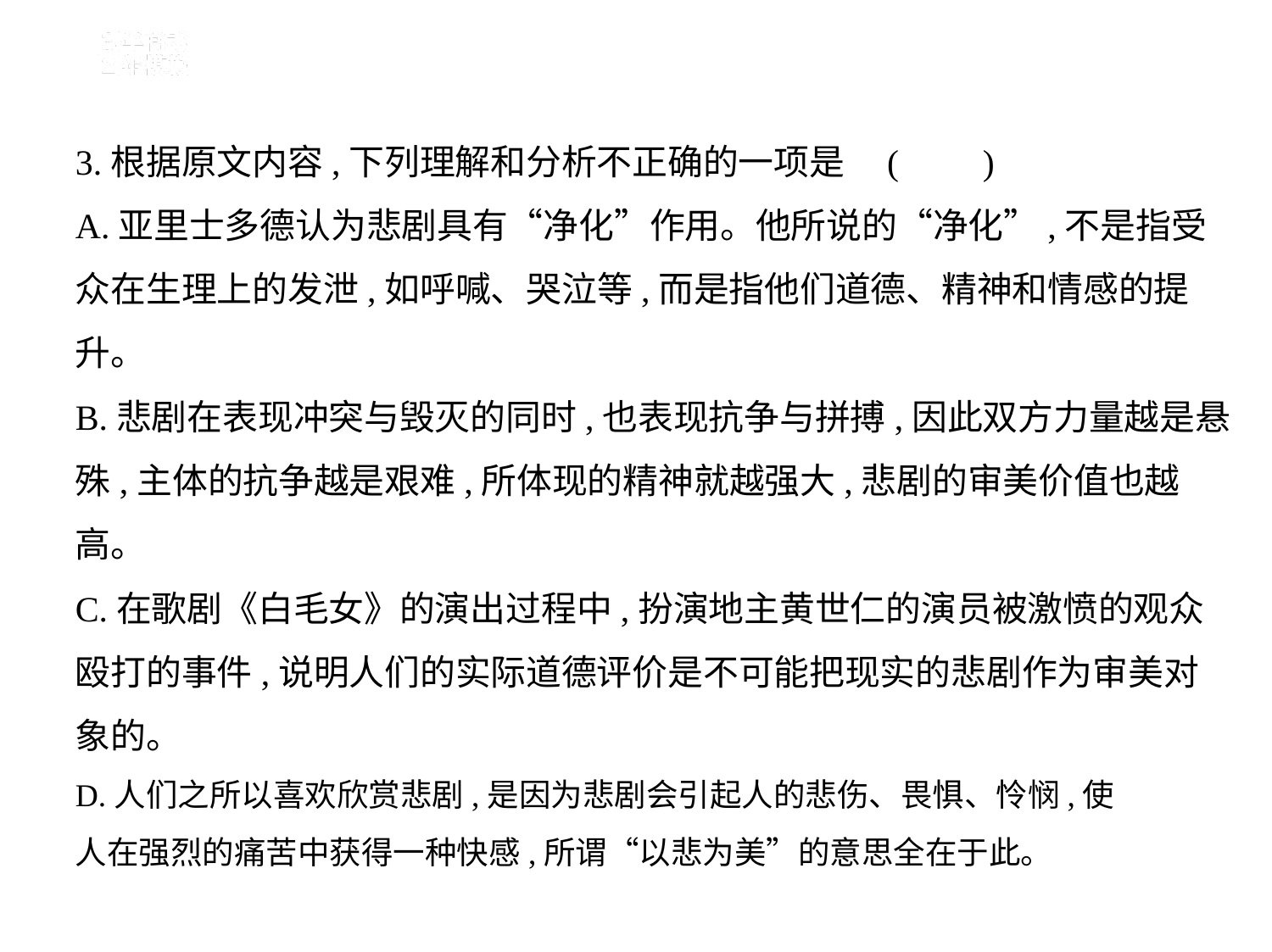

3.根据原文内容,下列理解和分析不正确的一项是 (　    )
A.亚里士多德认为悲剧具有“净化”作用。他所说的“净化”,不是指受
众在生理上的发泄,如呼喊、哭泣等,而是指他们道德、精神和情感的提
升。
B.悲剧在表现冲突与毁灭的同时,也表现抗争与拼搏,因此双方力量越是悬
殊,主体的抗争越是艰难,所体现的精神就越强大,悲剧的审美价值也越
高。
C.在歌剧《白毛女》的演出过程中,扮演地主黄世仁的演员被激愤的观众
殴打的事件,说明人们的实际道德评价是不可能把现实的悲剧作为审美对
象的。
D.人们之所以喜欢欣赏悲剧,是因为悲剧会引起人的悲伤、畏惧、怜悯,使
人在强烈的痛苦中获得一种快感,所谓“以悲为美”的意思全在于此。